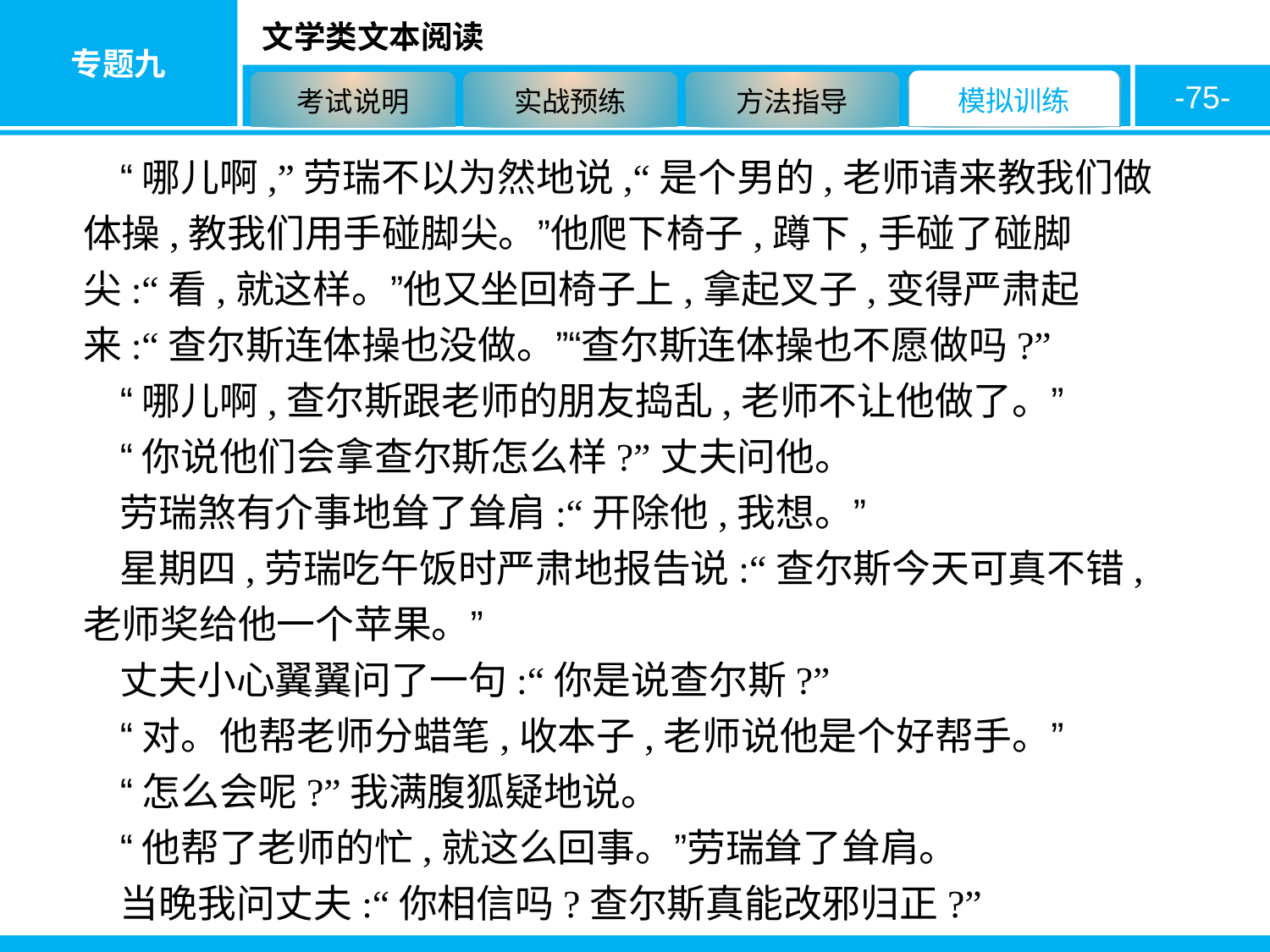

-75-
“哪儿啊,”劳瑞不以为然地说,“是个男的,老师请来教我们做体操,教我们用手碰脚尖。”他爬下椅子,蹲下,手碰了碰脚尖:“看,就这样。”他又坐回椅子上,拿起叉子,变得严肃起来:“查尔斯连体操也没做。”“查尔斯连体操也不愿做吗?”
“哪儿啊,查尔斯跟老师的朋友捣乱,老师不让他做了。”
“你说他们会拿查尔斯怎么样?”丈夫问他。
劳瑞煞有介事地耸了耸肩:“开除他,我想。”
星期四,劳瑞吃午饭时严肃地报告说:“查尔斯今天可真不错,老师奖给他一个苹果。”
丈夫小心翼翼问了一句:“你是说查尔斯?”
“对。他帮老师分蜡笔,收本子,老师说他是个好帮手。”
“怎么会呢?”我满腹狐疑地说。
“他帮了老师的忙,就这么回事。”劳瑞耸了耸肩。
当晚我问丈夫:“你相信吗?查尔斯真能改邪归正?”